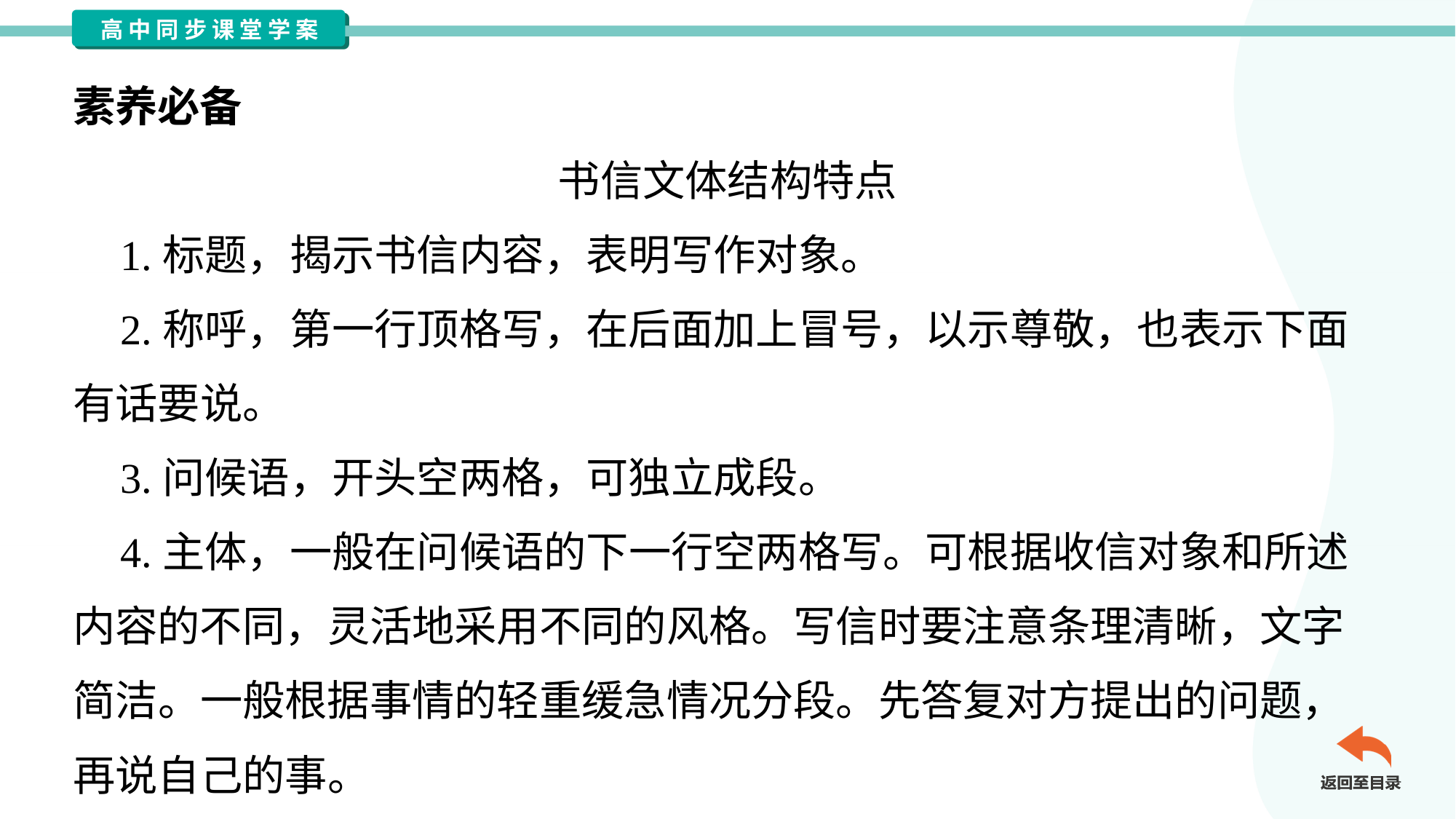

素养必备
书信文体结构特点
    1.标题，揭示书信内容，表明写作对象。
    2.称呼，第一行顶格写，在后面加上冒号，以示尊敬，也表示下面
有话要说。
    3.问候语，开头空两格，可独立成段。
    4.主体，一般在问候语的下一行空两格写。可根据收信对象和所述
内容的不同，灵活地采用不同的风格。写信时要注意条理清晰，文字
简洁。一般根据事情的轻重缓急情况分段。先答复对方提出的问题，
再说自己的事。